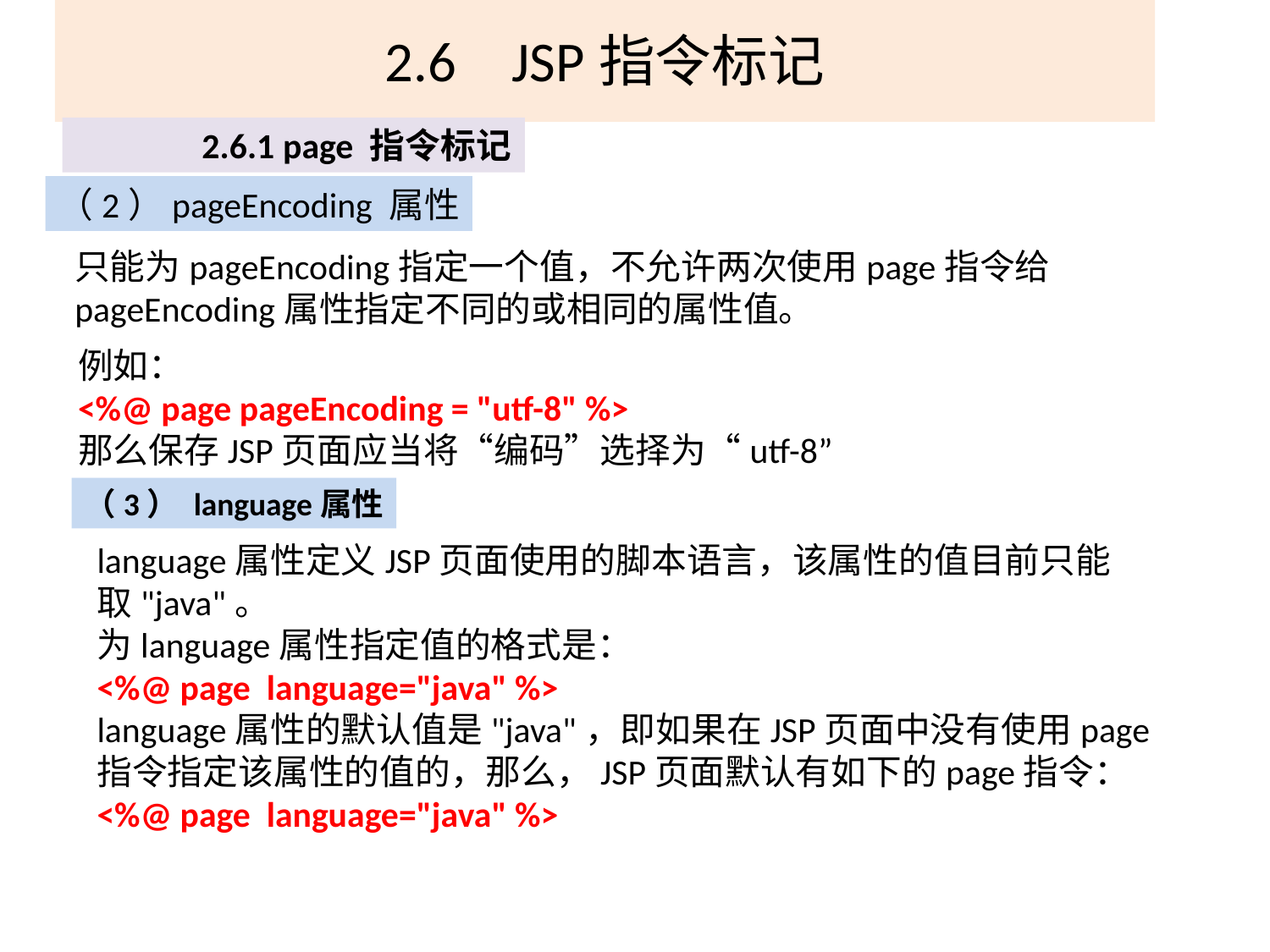

# 2.6	JSP指令标记
2.6.1 page 指令标记
（2）pageEncoding 属性
只能为pageEncoding指定一个值，不允许两次使用page指令给pageEncoding属性指定不同的或相同的属性值。
例如：
<%@ page pageEncoding = "utf-8" %>
那么保存JSP页面应当将“编码”选择为“utf-8”
（3） language属性
language属性定义JSP页面使用的脚本语言，该属性的值目前只能取"java"。
为language属性指定值的格式是：
<%@ page  language="java" %>
language属性的默认值是"java"，即如果在JSP页面中没有使用page指令指定该属性的值的，那么，JSP页面默认有如下的page指令：
<%@ page  language="java" %>